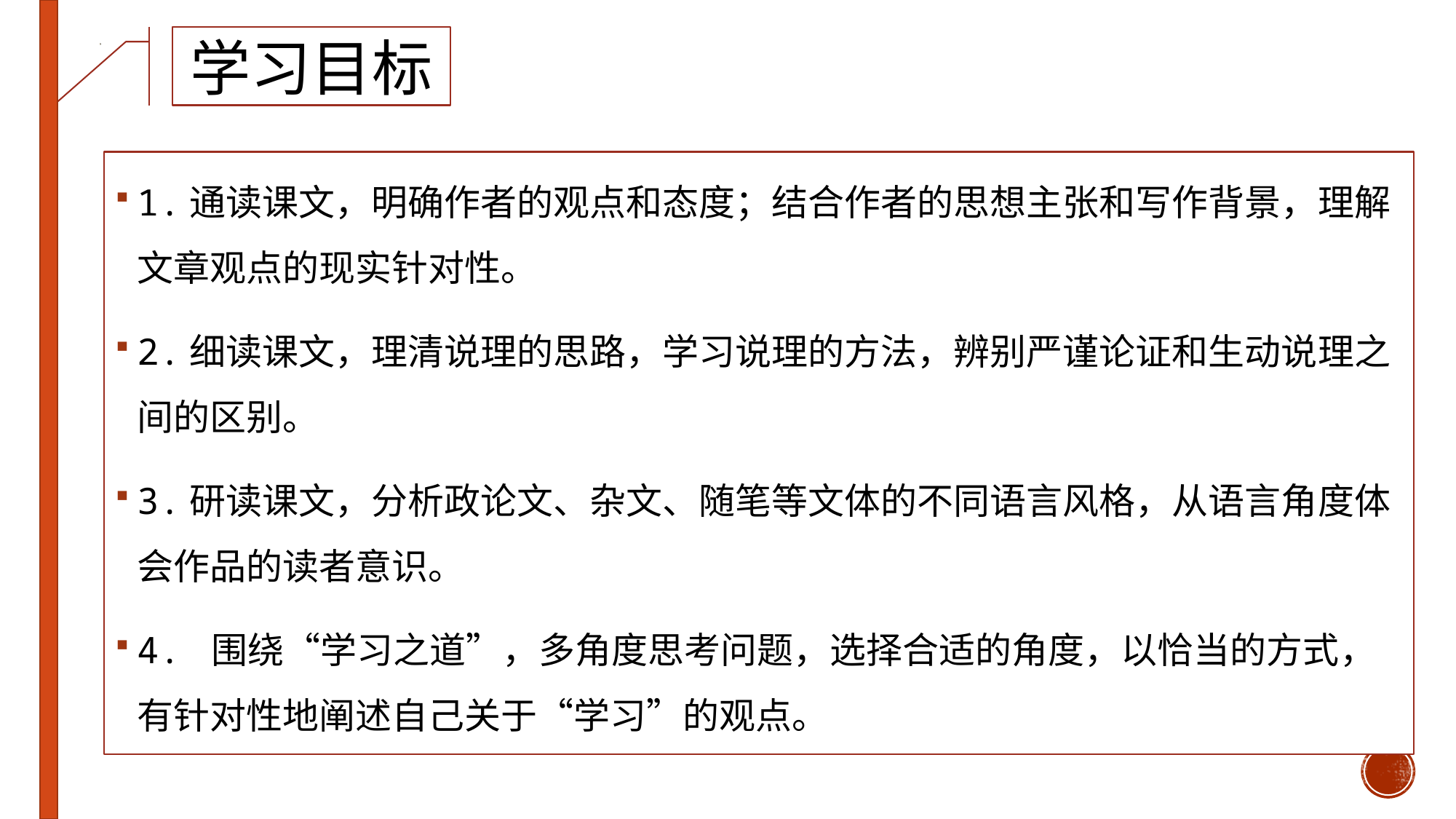

学习目标
1.通读课文，明确作者的观点和态度；结合作者的思想主张和写作背景，理解文章观点的现实针对性。
2.细读课文，理清说理的思路，学习说理的方法，辨别严谨论证和生动说理之间的区别。
3.研读课文，分析政论文、杂文、随笔等文体的不同语言风格，从语言角度体会作品的读者意识。
4. 围绕“学习之道”，多角度思考问题，选择合适的角度，以恰当的方式，有针对性地阐述自己关于“学习”的观点。
勾画思维导图，理清说理思路
勾画思维导图，理清说理思路
勾画思维导图，理清说理思路